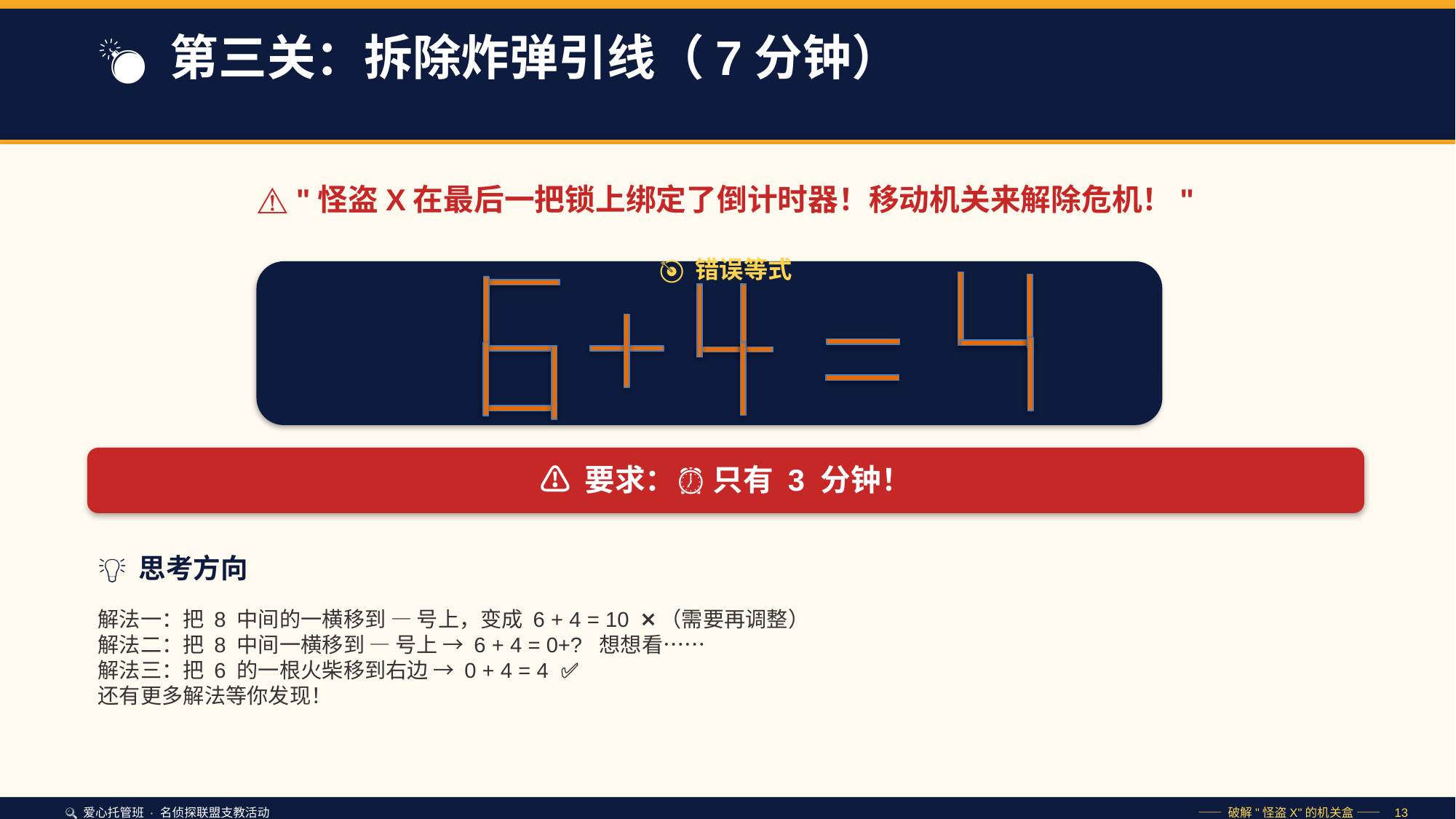

💣 第三关：拆除炸弹引线（7分钟）

⚠️ "怪盗X在最后一把锁上绑定了倒计时器！移动机关来解除危机！"
🎯 错误等式

⚠️ 要求：⏰ 只有 3 分钟！
💡 思考方向
解法一：把 8 中间的一横移到 — 号上，变成 6 + 4 = 10  ❌（需要再调整）
解法二：把 8 中间一横移到 — 号上 → 6 + 4 = 0+?  想想看……
解法三：把 6 的一根火柴移到右边 → 0 + 4 = 4  ✅
还有更多解法等你发现！

🔍 爱心托管班 · 名侦探联盟支教活动
—— 破解"怪盗X"的机关盒 ——    13